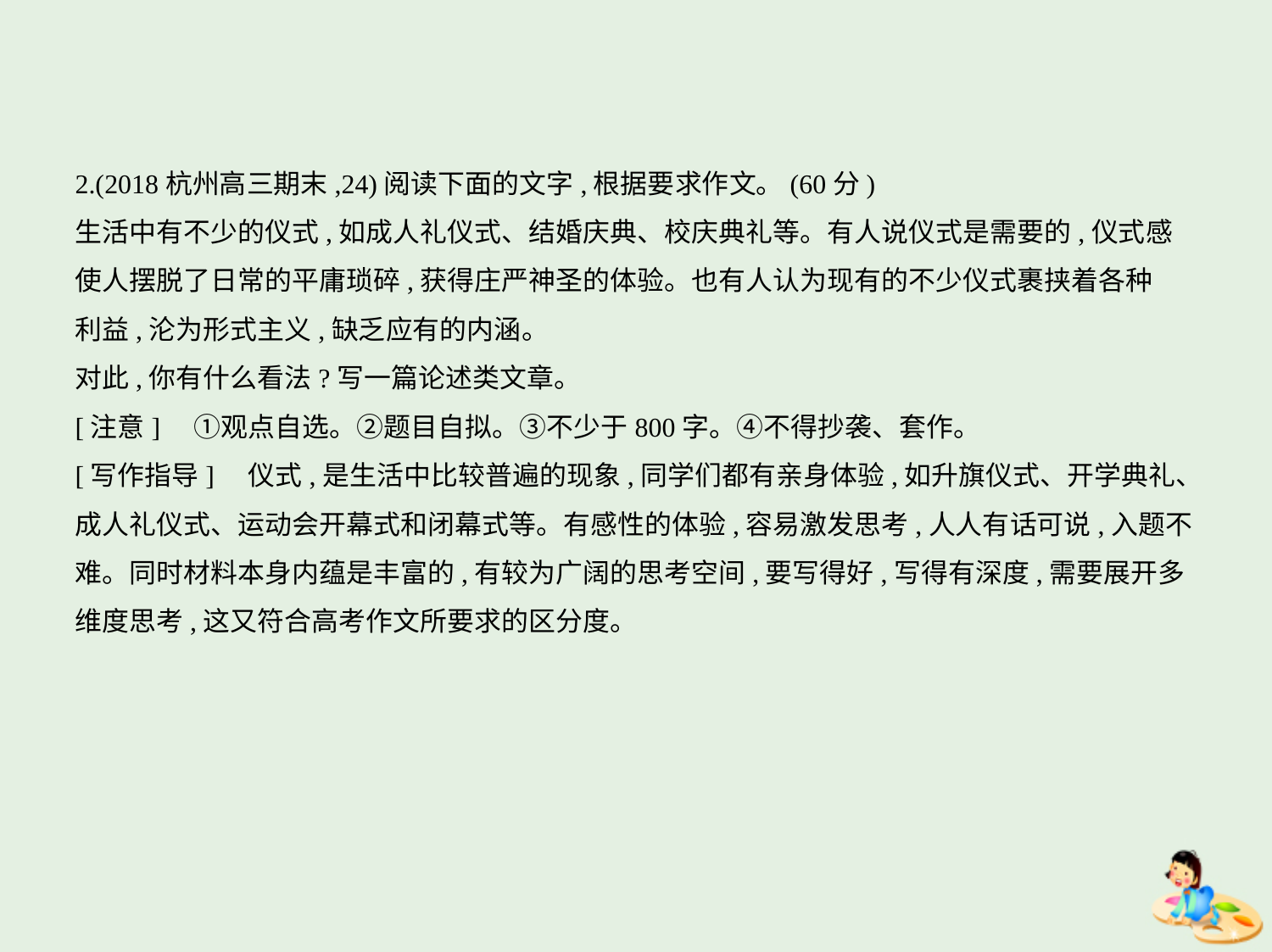

2.(2018杭州高三期末,24)阅读下面的文字,根据要求作文。(60分)
生活中有不少的仪式,如成人礼仪式、结婚庆典、校庆典礼等。有人说仪式是需要的,仪式感
使人摆脱了日常的平庸琐碎,获得庄严神圣的体验。也有人认为现有的不少仪式裹挟着各种
利益,沦为形式主义,缺乏应有的内涵。
对此,你有什么看法?写一篇论述类文章。
[注意]　①观点自选。②题目自拟。③不少于800字。④不得抄袭、套作。
[写作指导]　仪式,是生活中比较普遍的现象,同学们都有亲身体验,如升旗仪式、开学典礼、
成人礼仪式、运动会开幕式和闭幕式等。有感性的体验,容易激发思考,人人有话可说,入题不
难。同时材料本身内蕴是丰富的,有较为广阔的思考空间,要写得好,写得有深度,需要展开多
维度思考,这又符合高考作文所要求的区分度。